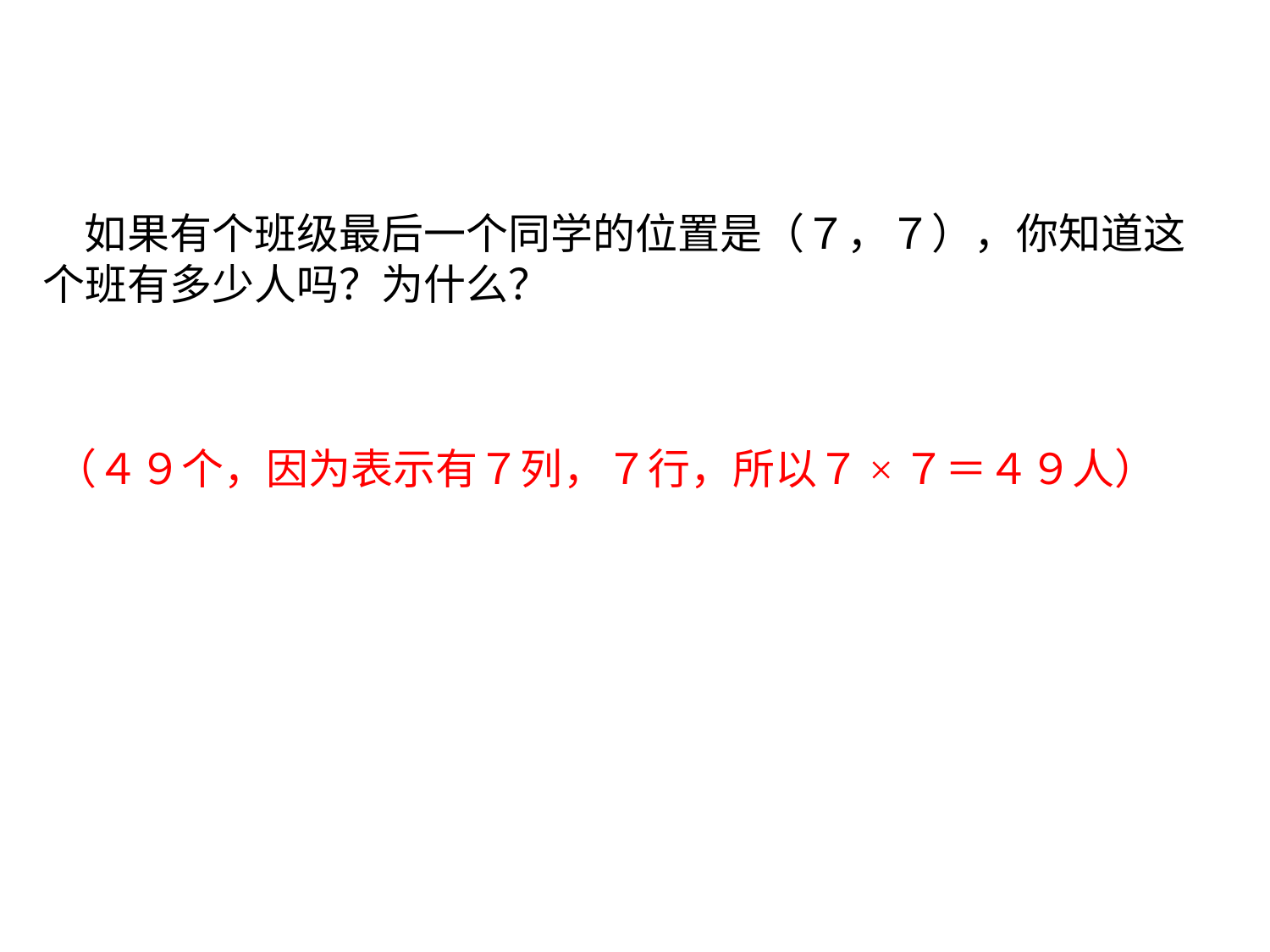

如果有个班级最后一个同学的位置是（７，７），你知道这个班有多少人吗？为什么？
（４９个，因为表示有７列，７行，所以７×７＝４９人）